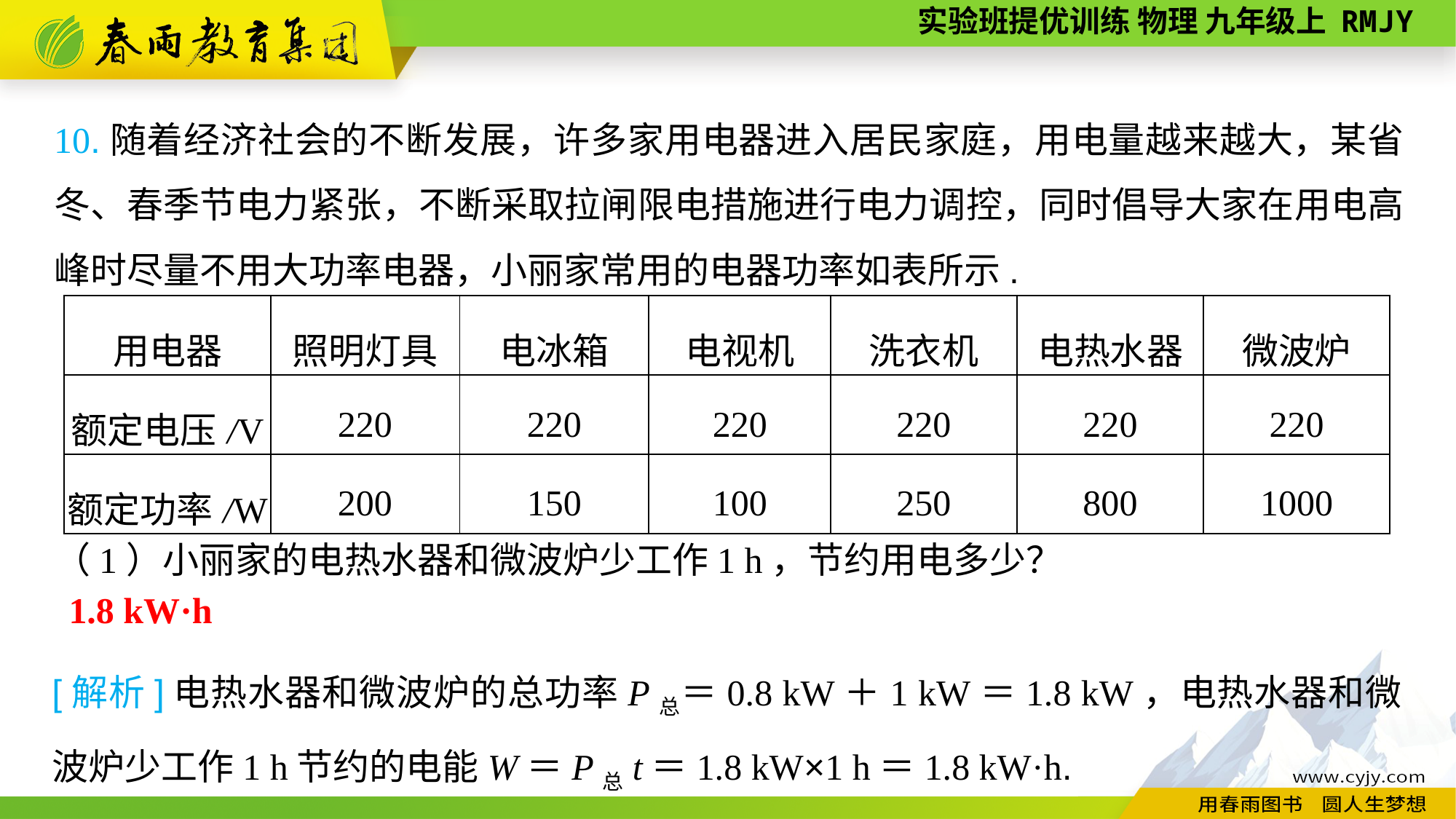

10.随着经济社会的不断发展，许多家用电器进入居民家庭，用电量越来越大，某省冬、春季节电力紧张，不断采取拉闸限电措施进行电力调控，同时倡导大家在用电高峰时尽量不用大功率电器，小丽家常用的电器功率如表所示.

（1）小丽家的电热水器和微波炉少工作1 h，节约用电多少？
| 用电器 | 照明灯具 | 电冰箱 | 电视机 | 洗衣机 | 电热水器 | 微波炉 |
| --- | --- | --- | --- | --- | --- | --- |
| 额定电压/V | 220 | 220 | 220 | 220 | 220 | 220 |
| 额定功率/W | 200 | 150 | 100 | 250 | 800 | 1000 |
1.8 kW·h
[解析]电热水器和微波炉的总功率P总＝0.8 kW＋1 kW＝1.8 kW，电热水器和微波炉少工作1 h节约的电能W＝P总t＝1.8 kW×1 h＝1.8 kW·h.